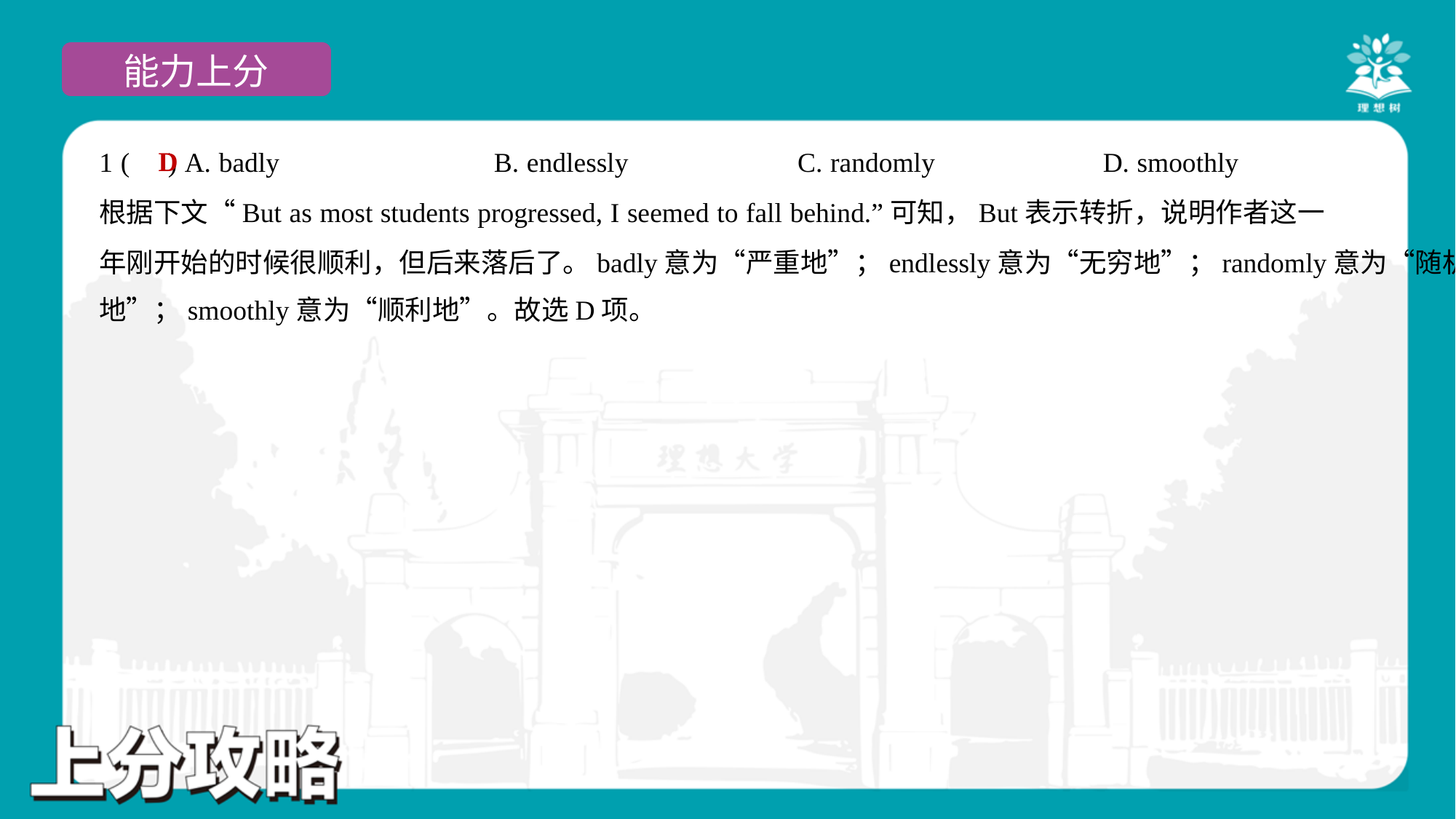

D
1 (     ) A. badly	B. endlessly	C. randomly	D. smoothly
根据下文“But as most students progressed, I seemed to fall behind.”可知，But表示转折，说明作者这一
年刚开始的时候很顺利，但后来落后了。badly意为“严重地”；endlessly意为“无穷地”；randomly意为“随机
地”；smoothly意为“顺利地”。故选D项。